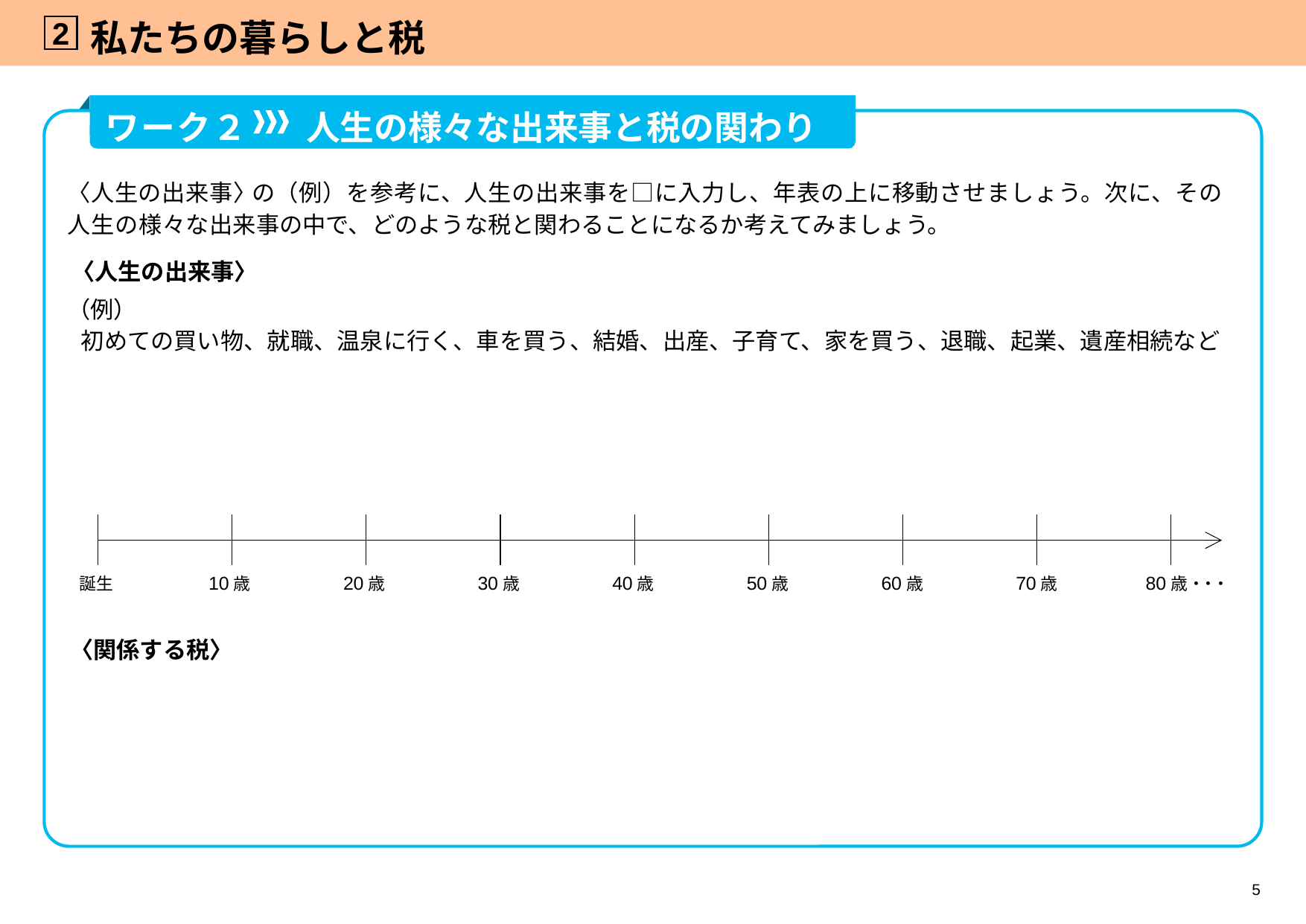

2
# 私たちの暮らしと税

ワーク２
人生の様々な出来事と税の関わり

〈人生の出来事〉の（例）を参考に、人生の出来事を□に入力し、年表の上に移動させましょう。次に、その
人生の様々な出来事の中で、どのような税と関わることになるか考えてみましょう。
〈人生の出来事〉
（例）
初めての買い物、就職、温泉に行く、車を買う、結婚、出産、子育て、家を買う、退職、起業、遺産相続など

10歳
20歳
30歳
40歳
50歳
60歳
70歳
80歳・・・
誕生
〈関係する税〉

5